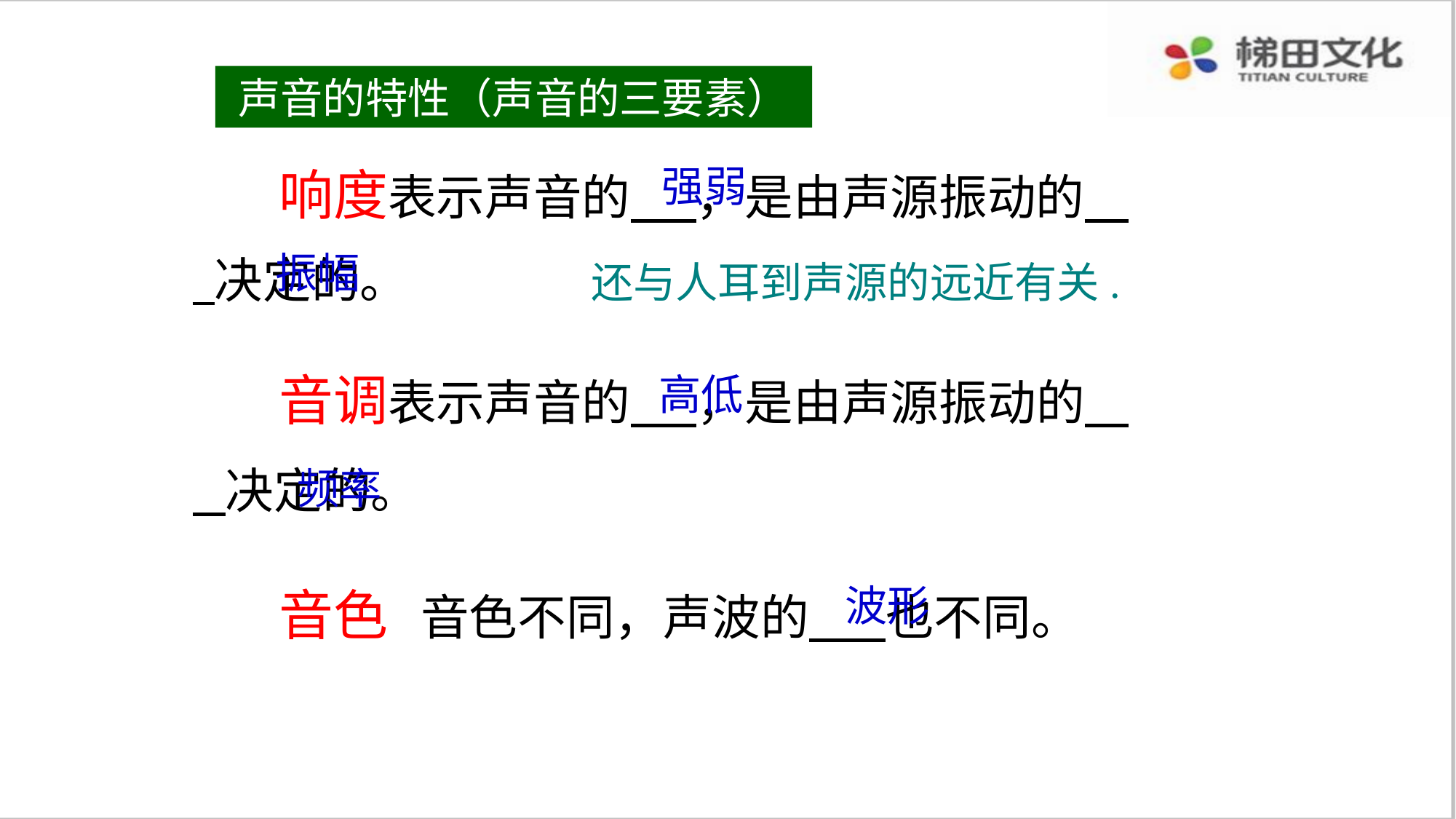

声音的特性（声音的三要素）
      响度表示声音的      ，是由声源振动的       决定的。
强弱
振幅
还与人耳到声源的远近有关.

      音调表示声音的      ，是由声源振动的        决定的。
高低
频率
      音色   音色不同，声波的       也不同。
波形